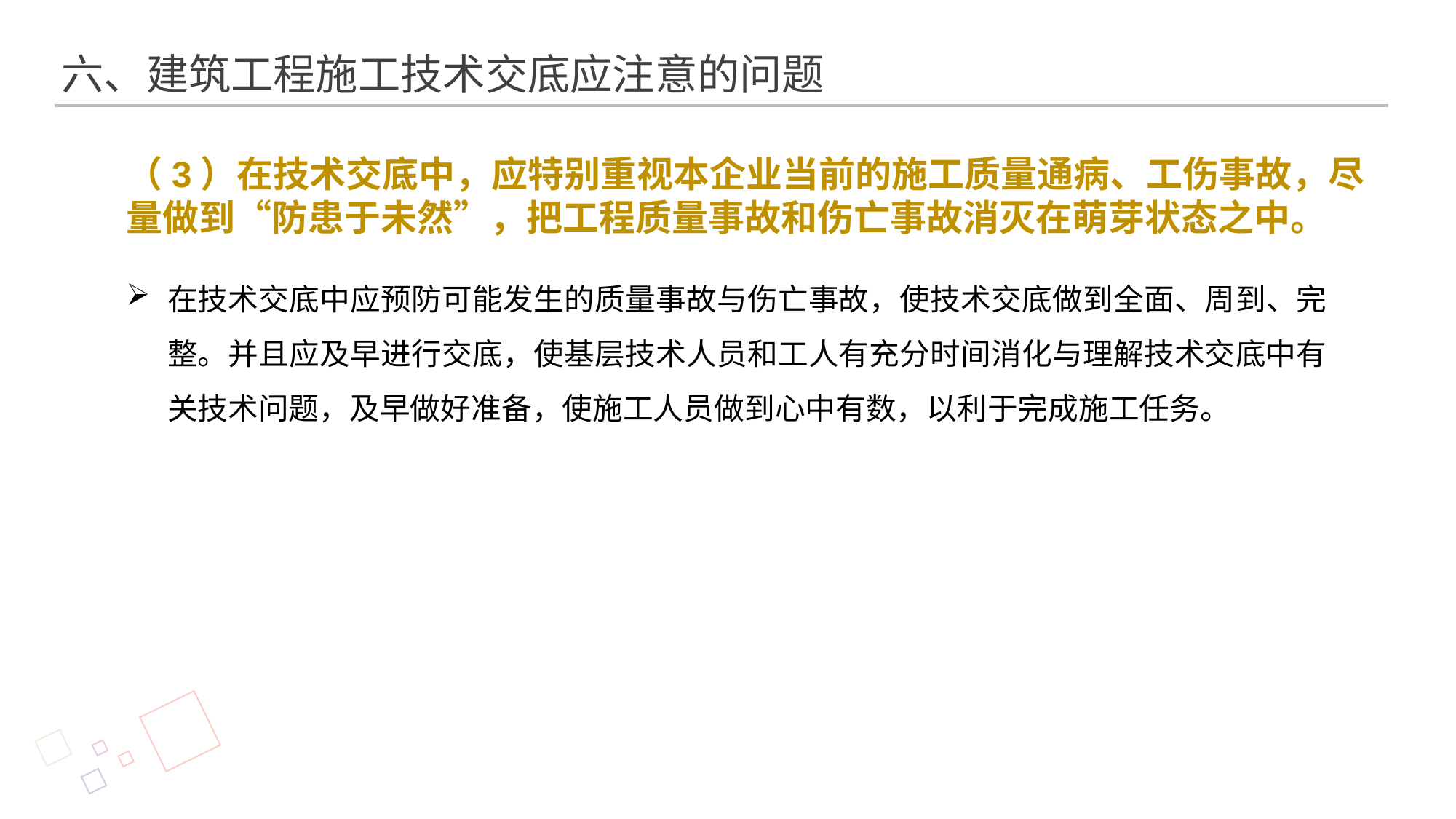

六、建筑工程施工技术交底应注意的问题
（3）在技术交底中，应特别重视本企业当前的施工质量通病、工伤事故，尽量做到“防患于未然”，把工程质量事故和伤亡事故消灭在萌芽状态之中。
在技术交底中应预防可能发生的质量事故与伤亡事故，使技术交底做到全面、周到、完整。并且应及早进行交底，使基层技术人员和工人有充分时间消化与理解技术交底中有关技术问题，及早做好准备，使施工人员做到心中有数，以利于完成施工任务。